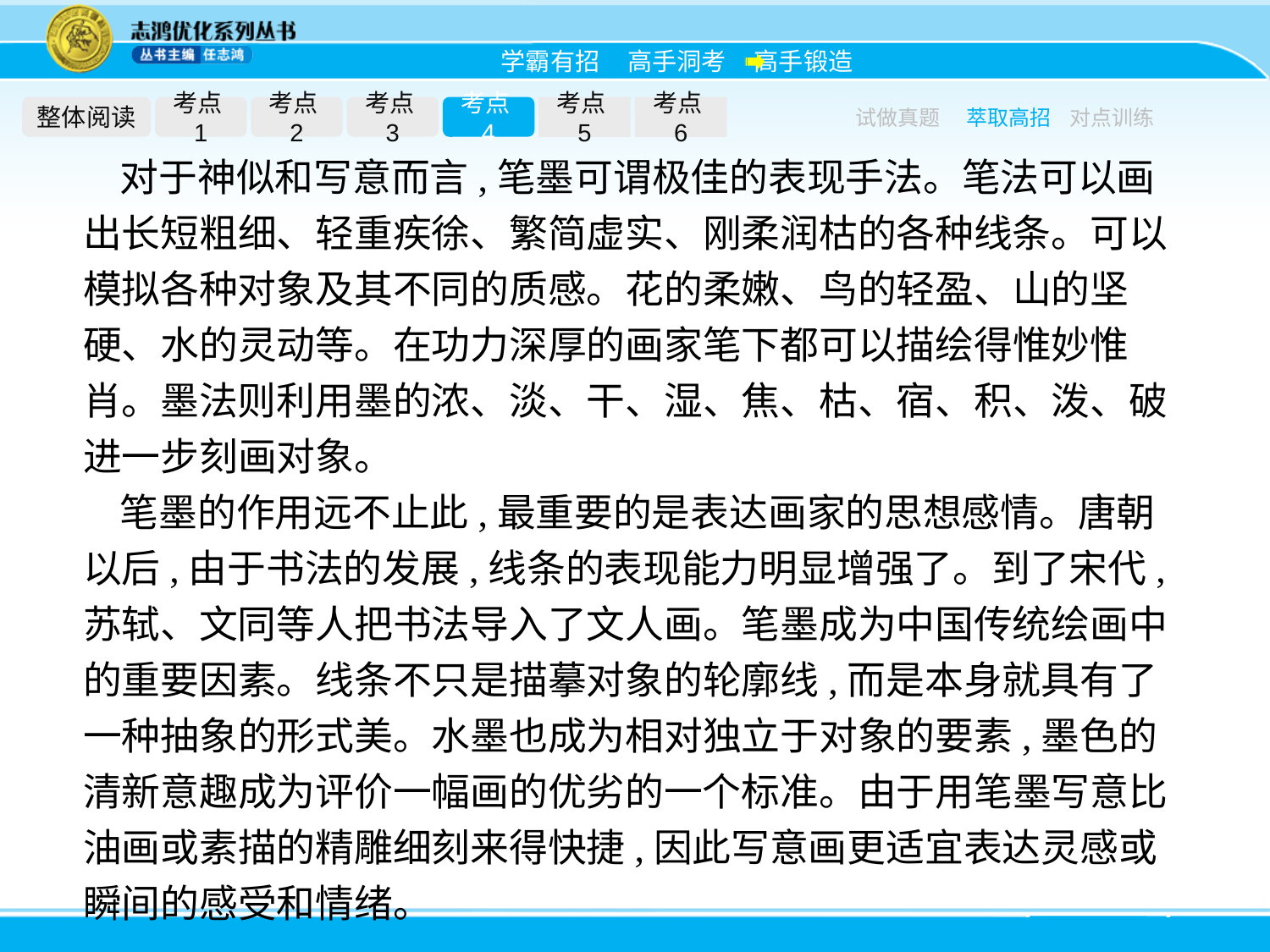

整体阅读
考点1
考点2
考点3
考点4
考点5
考点6
试做真题
萃取高招
对点训练
对于神似和写意而言,笔墨可谓极佳的表现手法。笔法可以画出长短粗细、轻重疾徐、繁简虚实、刚柔润枯的各种线条。可以模拟各种对象及其不同的质感。花的柔嫩、鸟的轻盈、山的坚硬、水的灵动等。在功力深厚的画家笔下都可以描绘得惟妙惟肖。墨法则利用墨的浓、淡、干、湿、焦、枯、宿、积、泼、破进一步刻画对象。
笔墨的作用远不止此,最重要的是表达画家的思想感情。唐朝以后,由于书法的发展,线条的表现能力明显增强了。到了宋代,苏轼、文同等人把书法导入了文人画。笔墨成为中国传统绘画中的重要因素。线条不只是描摹对象的轮廓线,而是本身就具有了一种抽象的形式美。水墨也成为相对独立于对象的要素,墨色的清新意趣成为评价一幅画的优劣的一个标准。由于用笔墨写意比油画或素描的精雕细刻来得快捷,因此写意画更适宜表达灵感或瞬间的感受和情绪。